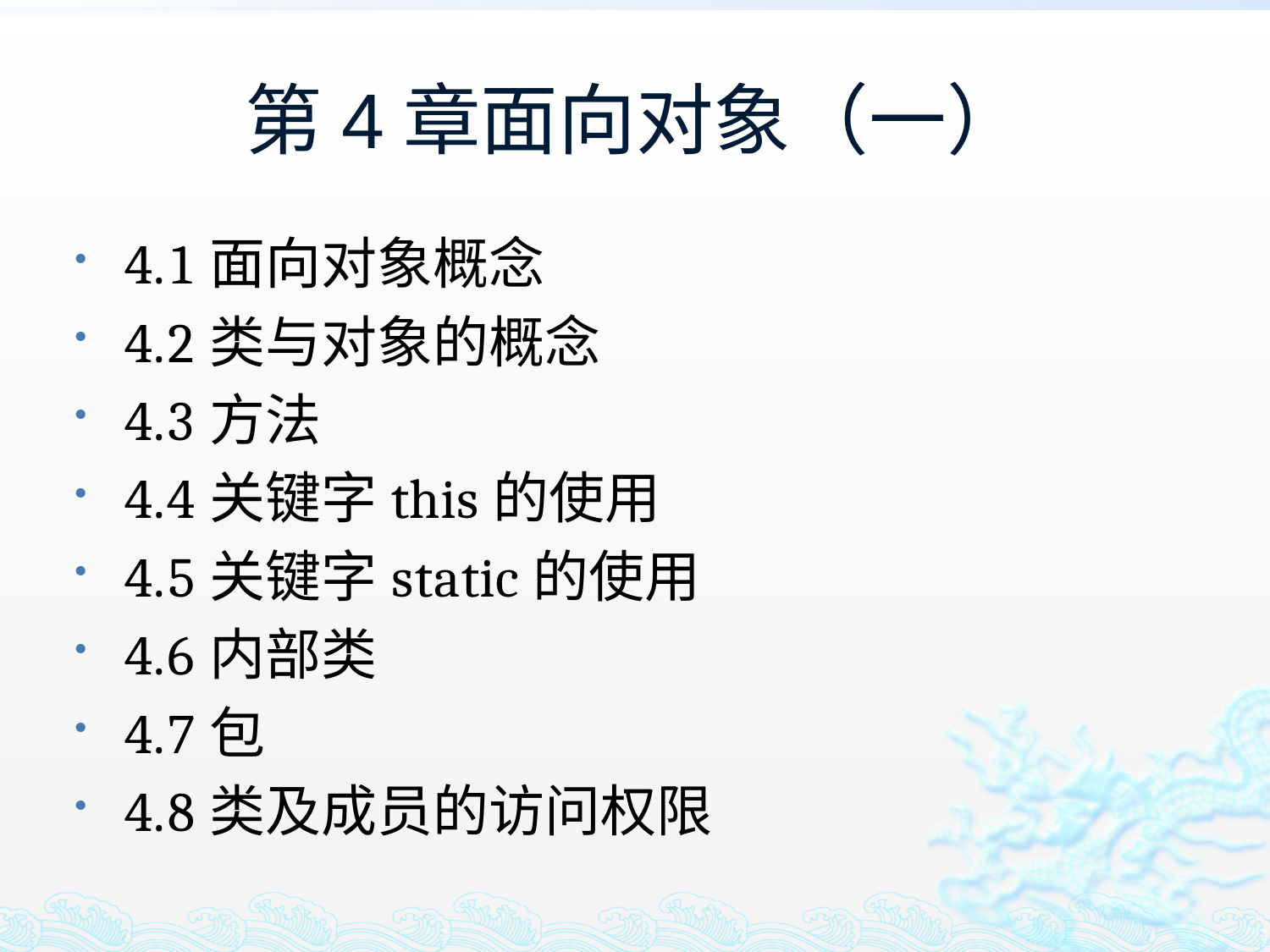

# 第4章面向对象（一）
4.1面向对象概念
4.2类与对象的概念
4.3方法
4.4关键字this的使用
4.5关键字static的使用
4.6内部类
4.7包
4.8类及成员的访问权限